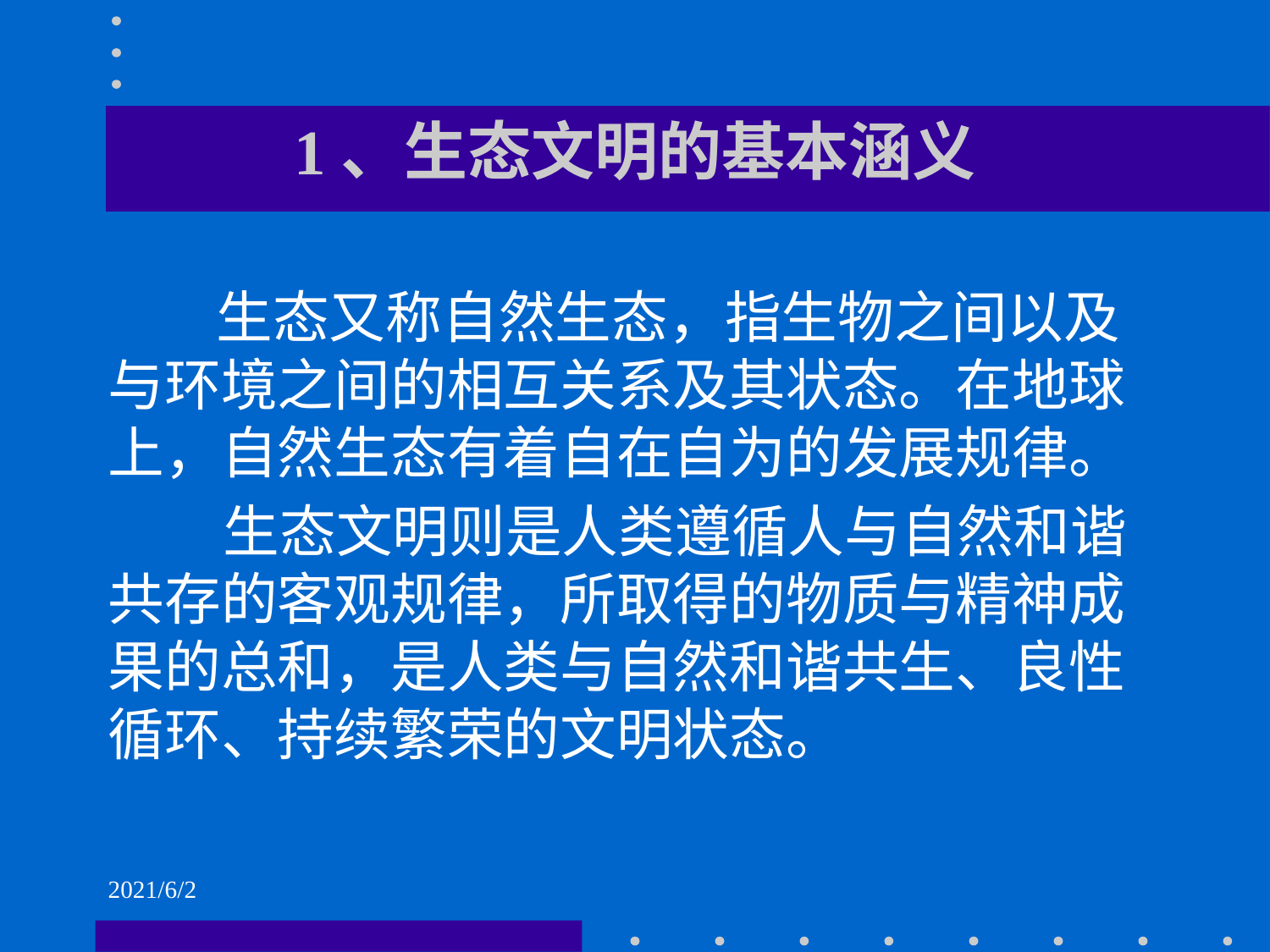

# 1、生态文明的基本涵义
              生态又称自然生态，指生物之间以及与环境之间的相互关系及其状态。在地球上，自然生态有着自在自为的发展规律。
        生态文明则是人类遵循人与自然和谐共存的客观规律，所取得的物质与精神成果的总和，是人类与自然和谐共生、良性循环、持续繁荣的文明状态。

2021/6/2